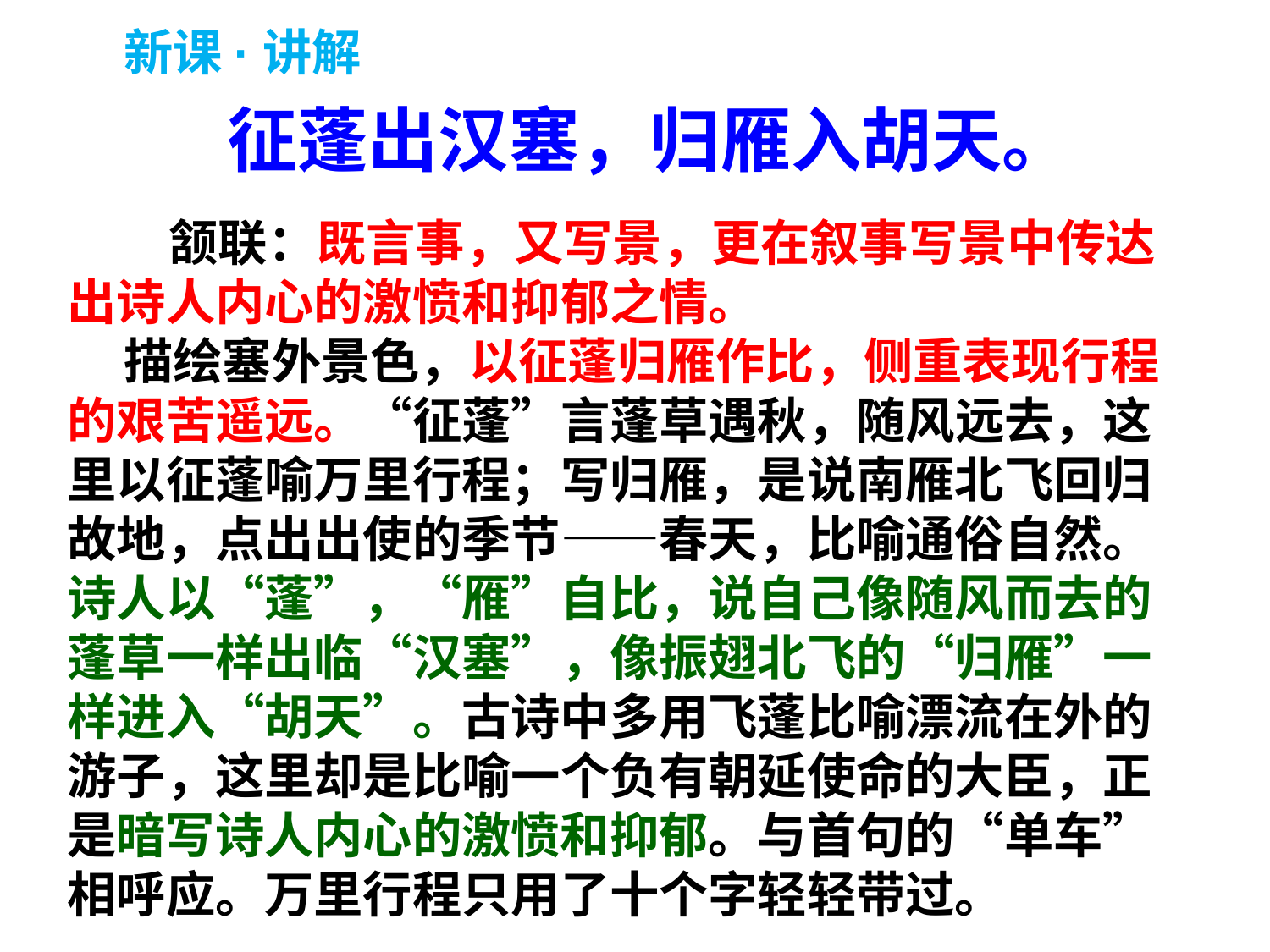

新课·讲解
征蓬出汉塞，归雁入胡天。
        颔联：既言事，又写景，更在叙事写景中传达出诗人内心的激愤和抑郁之情。
    描绘塞外景色，以征蓬归雁作比，侧重表现行程的艰苦遥远。“征蓬”言蓬草遇秋，随风远去，这里以征蓬喻万里行程；写归雁，是说南雁北飞回归故地，点出出使的季节——春天，比喻通俗自然。诗人以“蓬”，“雁”自比，说自己像随风而去的蓬草一样出临“汉塞”，像振翅北飞的“归雁”一样进入“胡天”。古诗中多用飞蓬比喻漂流在外的游子，这里却是比喻一个负有朝延使命的大臣，正是暗写诗人内心的激愤和抑郁。与首句的“单车”相呼应。万里行程只用了十个字轻轻带过。